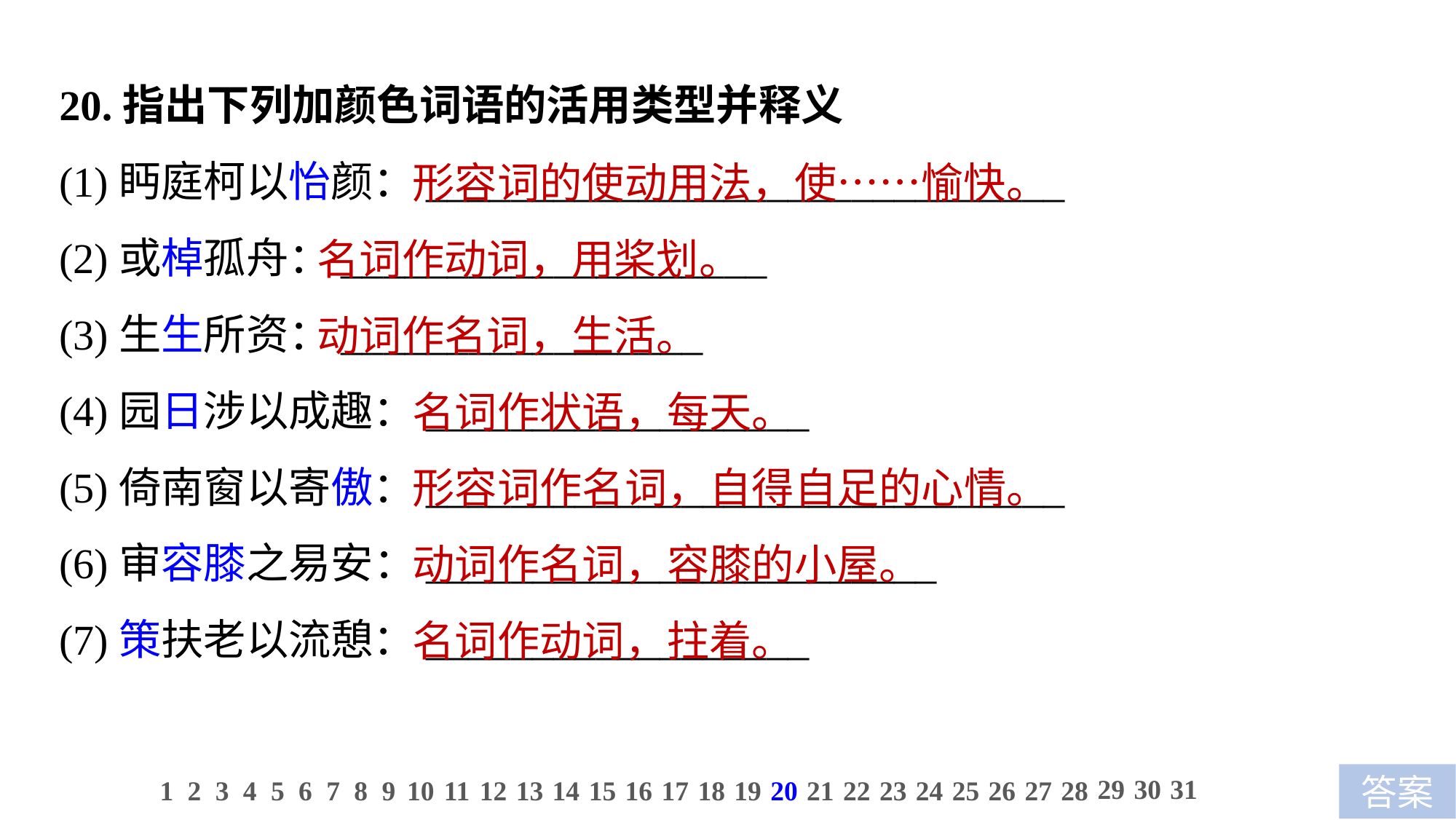

20.指出下列加颜色词语的活用类型并释义
(1)眄庭柯以怡颜：______________________________
(2)或棹孤舟：____________________
(3)生生所资：_________________
(4)园日涉以成趣：__________________
(5)倚南窗以寄傲：______________________________
(6)审容膝之易安：________________________
(7)策扶老以流憩：__________________
         形容词的使动用法，使……愉快。
名词作动词，用桨划。
动词作名词，生活。
         名词作状语，每天。
         形容词作名词，自得自足的心情。
         动词作名词，容膝的小屋。
         名词作动词，拄着。
29
30
31
1
2
3
4
5
6
7
8
9
10
11
12
13
14
15
16
17
18
19
20
21
22
23
24
25
26
27
28
答案